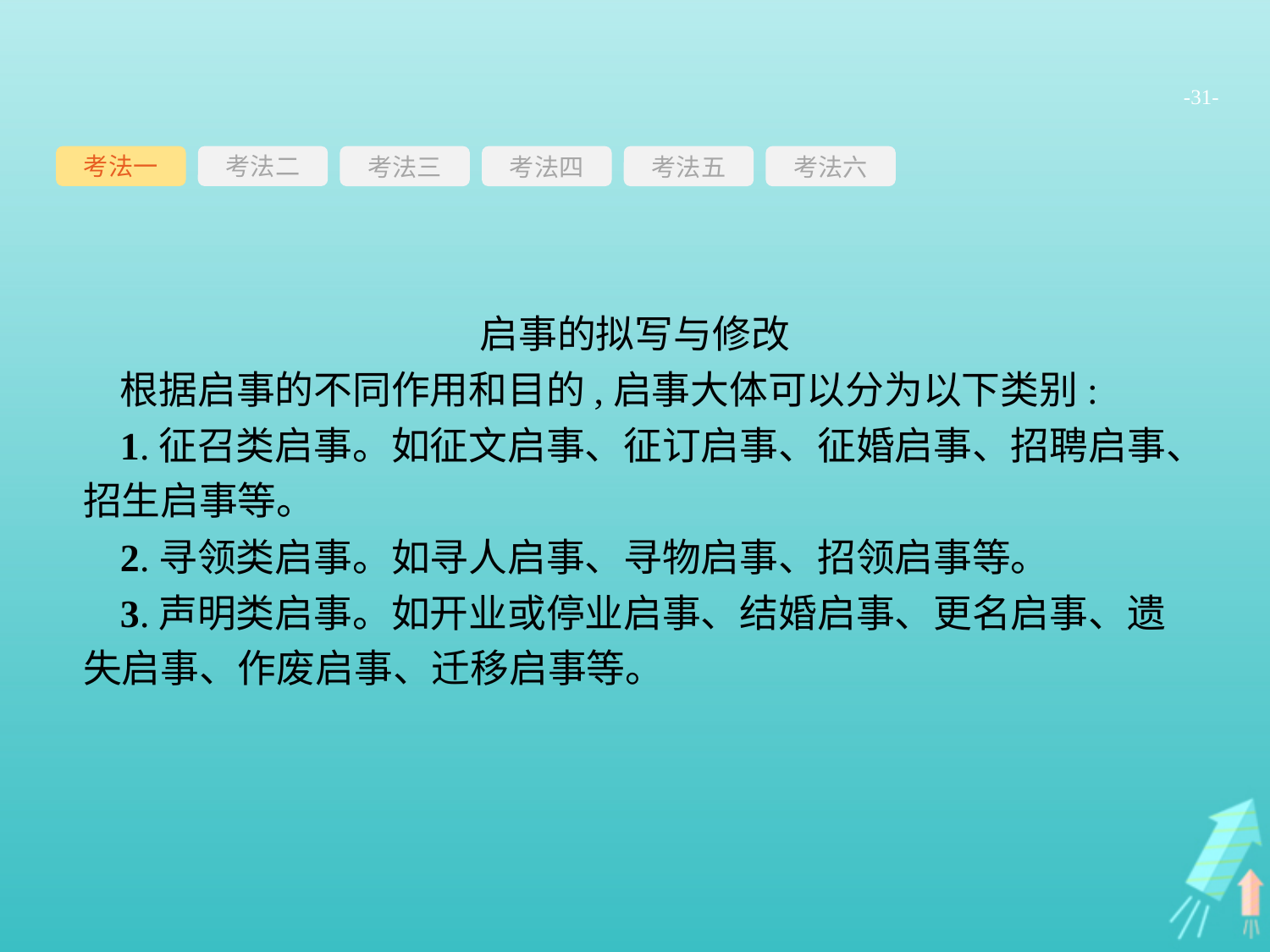

-31-
考法一
考法三
考法四
考法五
考法六
考法二
启事的拟写与修改
根据启事的不同作用和目的,启事大体可以分为以下类别:
1.征召类启事。如征文启事、征订启事、征婚启事、招聘启事、招生启事等。
2.寻领类启事。如寻人启事、寻物启事、招领启事等。
3.声明类启事。如开业或停业启事、结婚启事、更名启事、遗失启事、作废启事、迁移启事等。